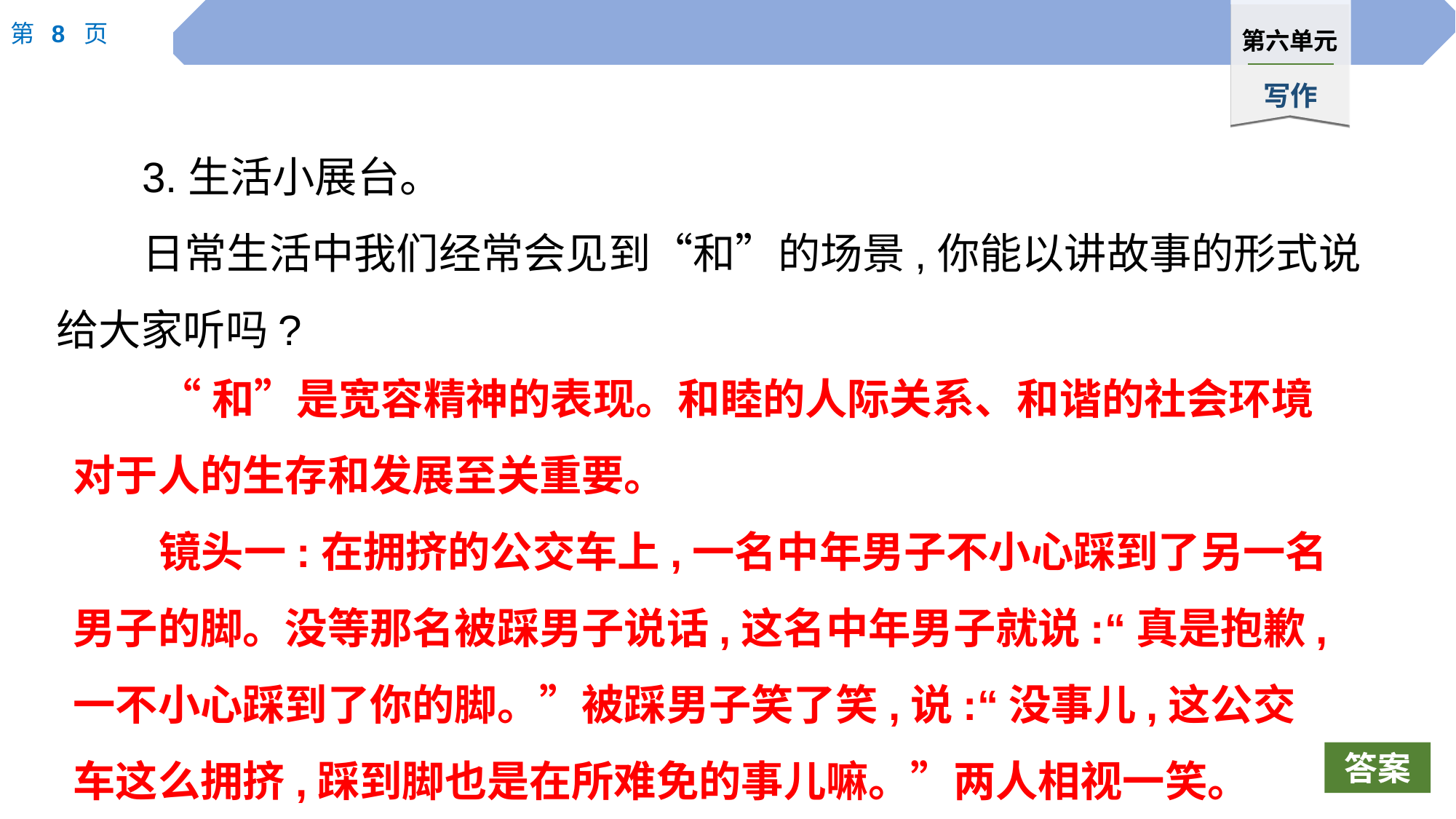

3.生活小展台。
日常生活中我们经常会见到“和”的场景,你能以讲故事的形式说给大家听吗?
“和”是宽容精神的表现。和睦的人际关系、和谐的社会环境对于人的生存和发展至关重要。
镜头一:在拥挤的公交车上,一名中年男子不小心踩到了另一名男子的脚。没等那名被踩男子说话,这名中年男子就说:“真是抱歉,一不小心踩到了你的脚。”被踩男子笑了笑,说:“没事儿,这公交车这么拥挤,踩到脚也是在所难免的事儿嘛。”两人相视一笑。
答案